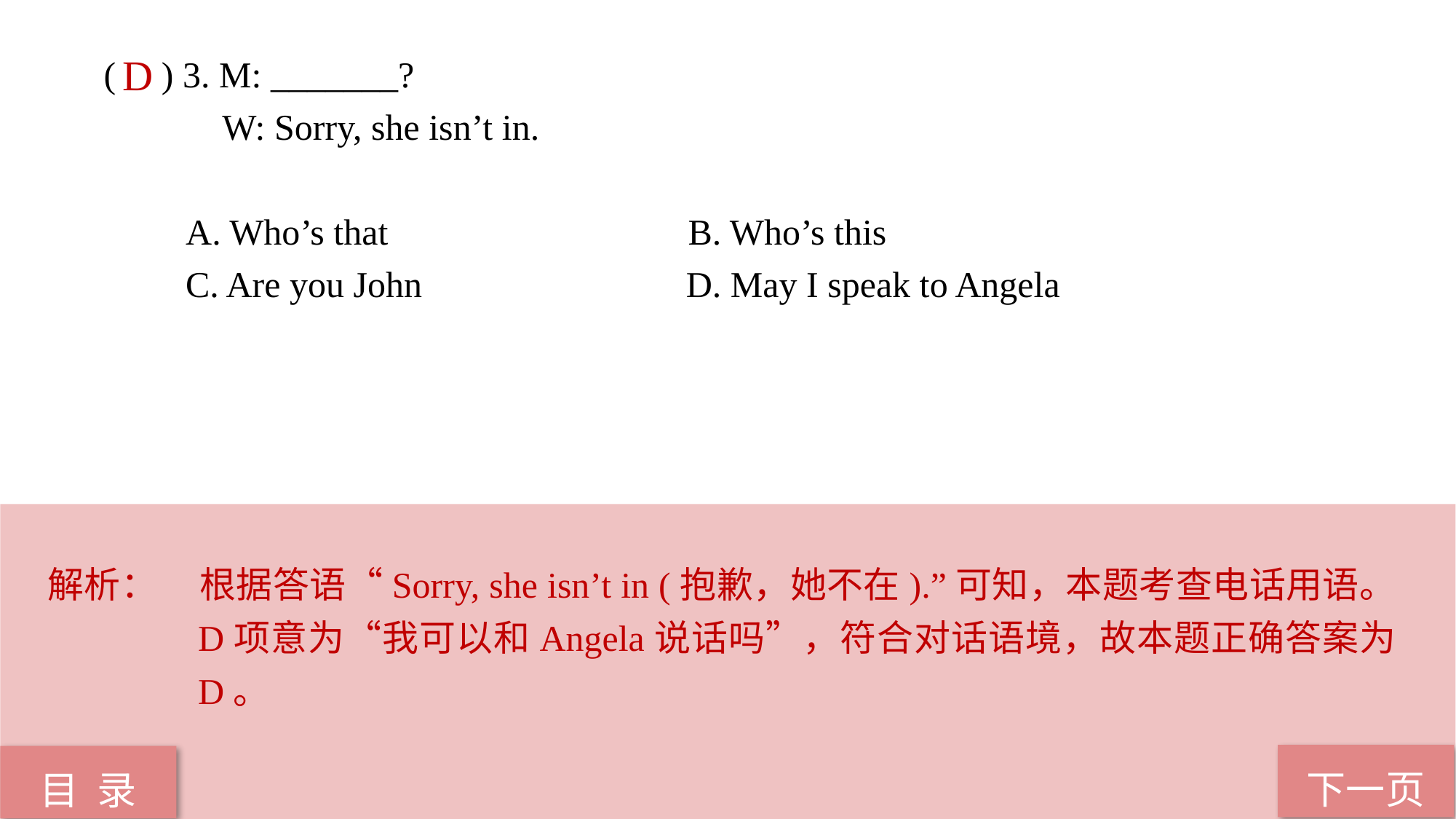

(     ) 3. M: _______?
             W: Sorry, she isn’t in.

         A. Who’s that                                 B. Who’s this
         C. Are you John                             D. May I speak to Angela
D
解析：	根据答语“Sorry, she isn’t in (抱歉，她不在).”可知，本题考查电话用语。D项意为“我可以和Angela说话吗”，符合对话语境，故本题正确答案为D。